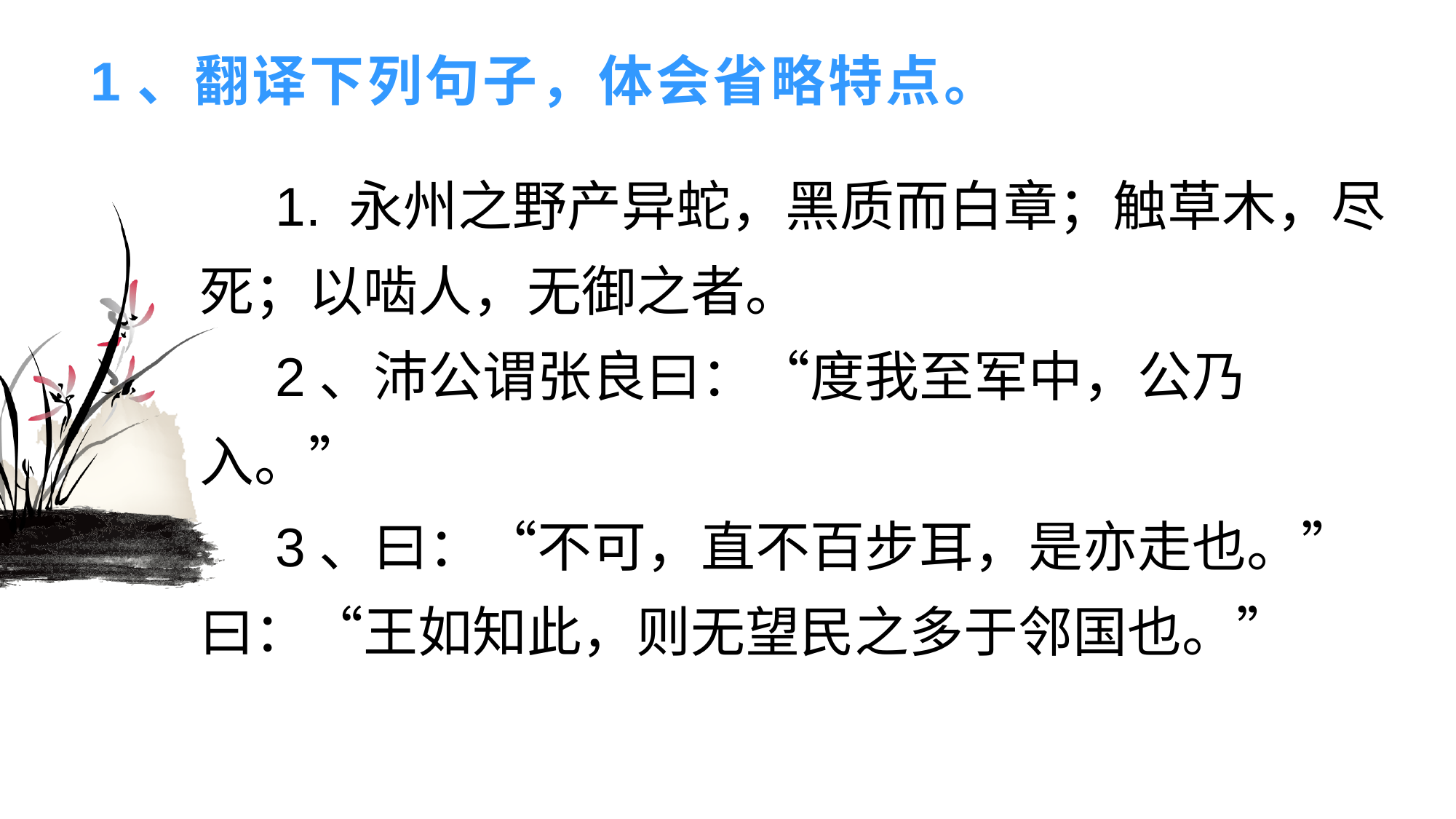

# 1、翻译下列句子，体会省略特点。
     1. 永州之野产异蛇，黑质而白章；触草木，尽死；以啮人，无御之者。
     2、沛公谓张良曰：“度我至军中，公乃入。”
     3、曰：“不可，直不百步耳，是亦走也。”曰：“王如知此，则无望民之多于邻国也。”